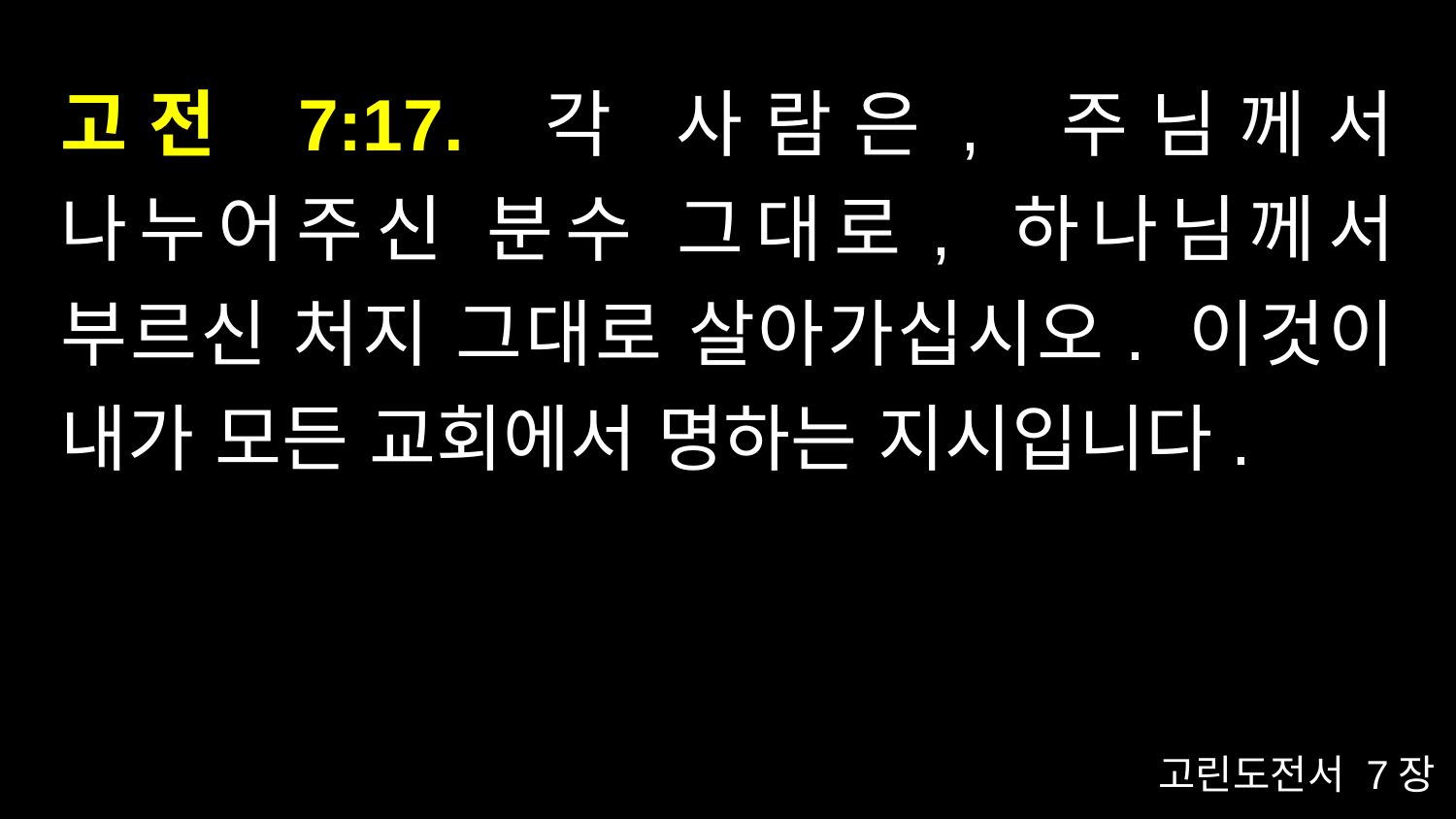

# 고전 7:17. 각 사람은, 주님께서 나누어주신 분수 그대로, 하나님께서 부르신 처지 그대로 살아가십시오. 이것이 내가 모든 교회에서 명하는 지시입니다.
고린도전서 7장